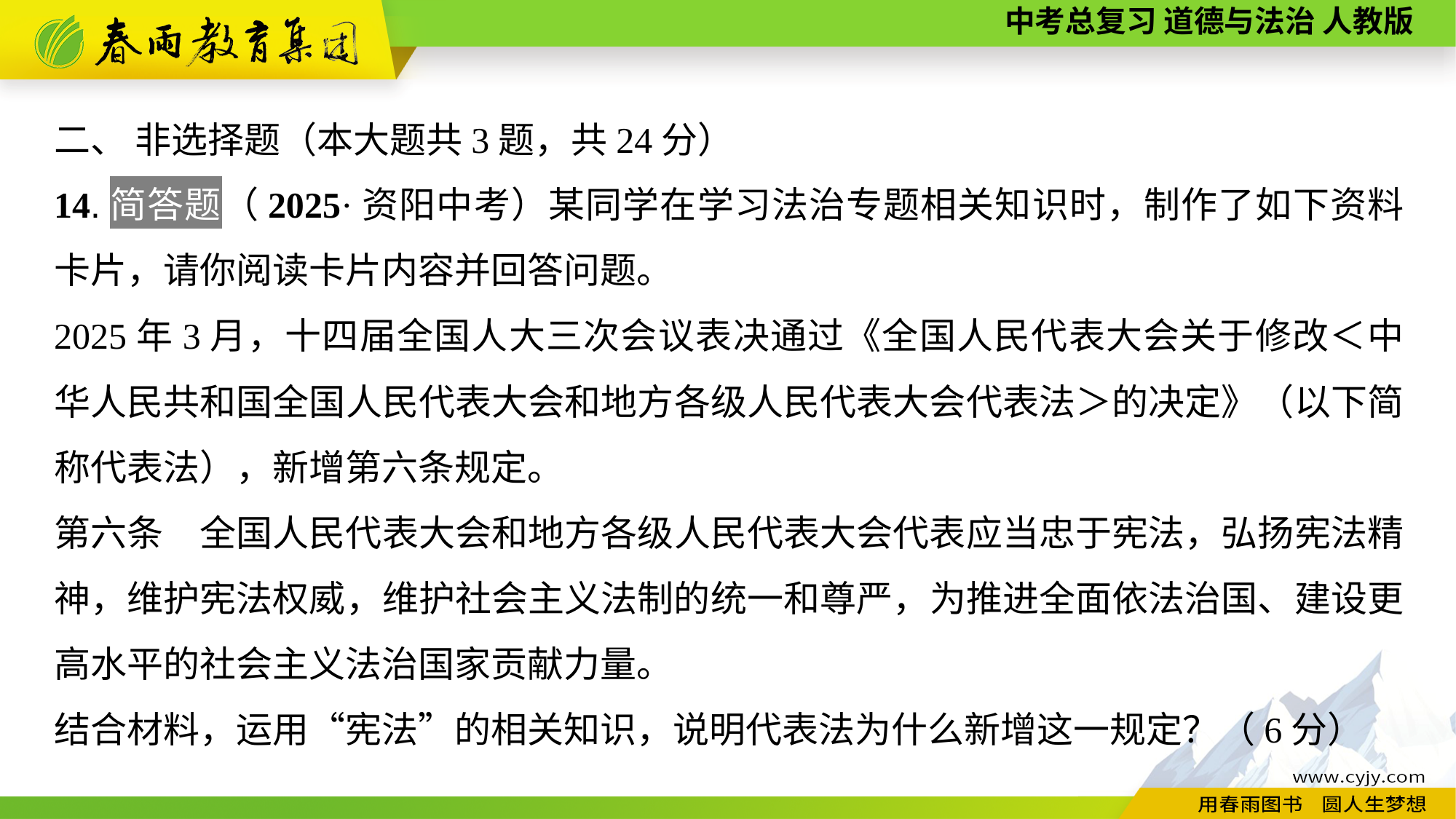

二、 非选择题（本大题共3题，共24分）
14.简答题（2025·资阳中考）某同学在学习法治专题相关知识时，制作了如下资料卡片，请你阅读卡片内容并回答问题。
2025年3月，十四届全国人大三次会议表决通过《全国人民代表大会关于修改＜中华人民共和国全国人民代表大会和地方各级人民代表大会代表法＞的决定》（以下简称代表法），新增第六条规定。
第六条　全国人民代表大会和地方各级人民代表大会代表应当忠于宪法，弘扬宪法精神，维护宪法权威，维护社会主义法制的统一和尊严，为推进全面依法治国、建设更高水平的社会主义法治国家贡献力量。
结合材料，运用“宪法”的相关知识，说明代表法为什么新增这一规定？（6分）